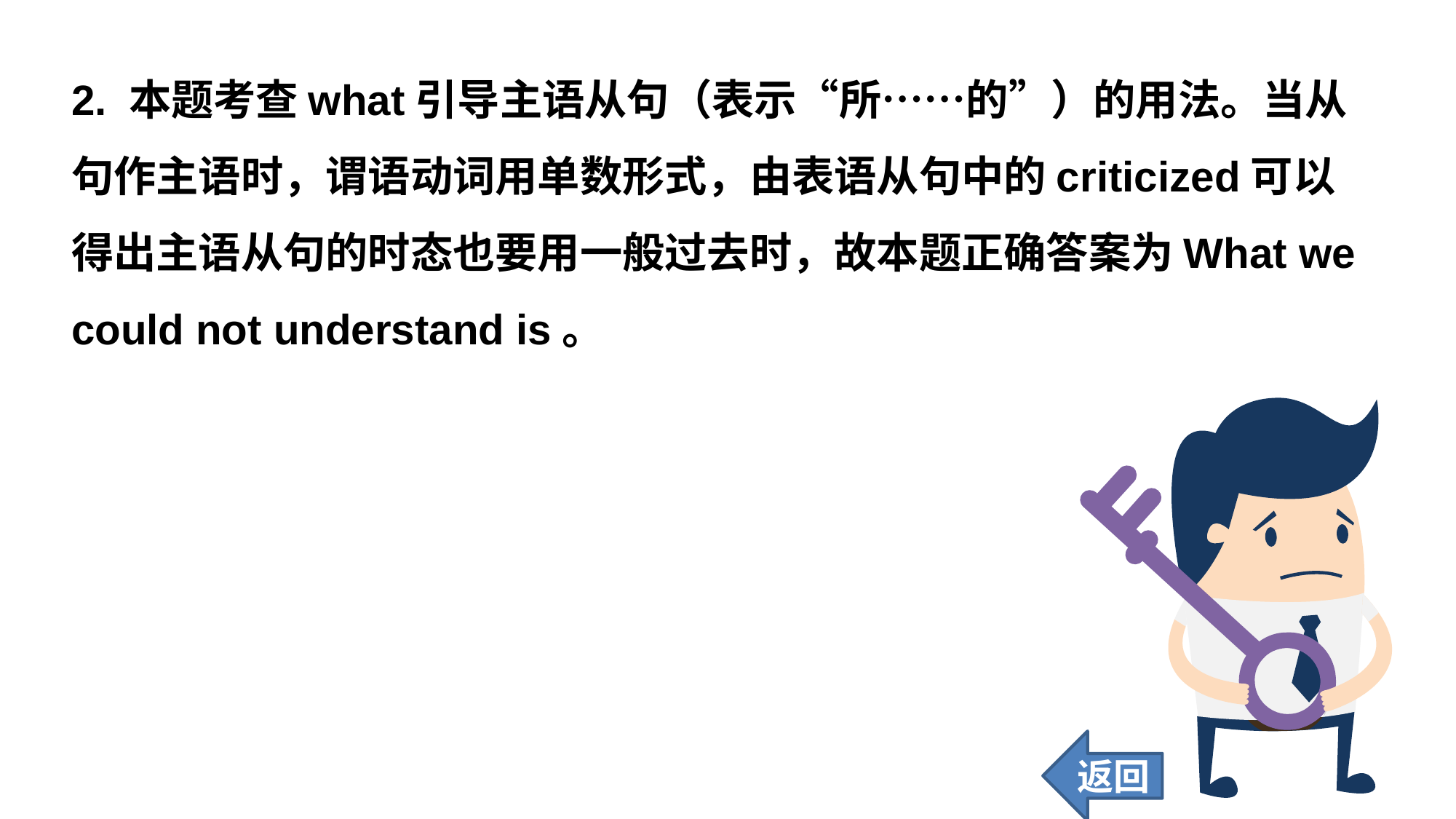

2. 本题考查what引导主语从句（表示“所……的”）的用法。当从句作主语时，谓语动词用单数形式，由表语从句中的criticized可以得出主语从句的时态也要用一般过去时，故本题正确答案为What we could not understand is。

返回
118